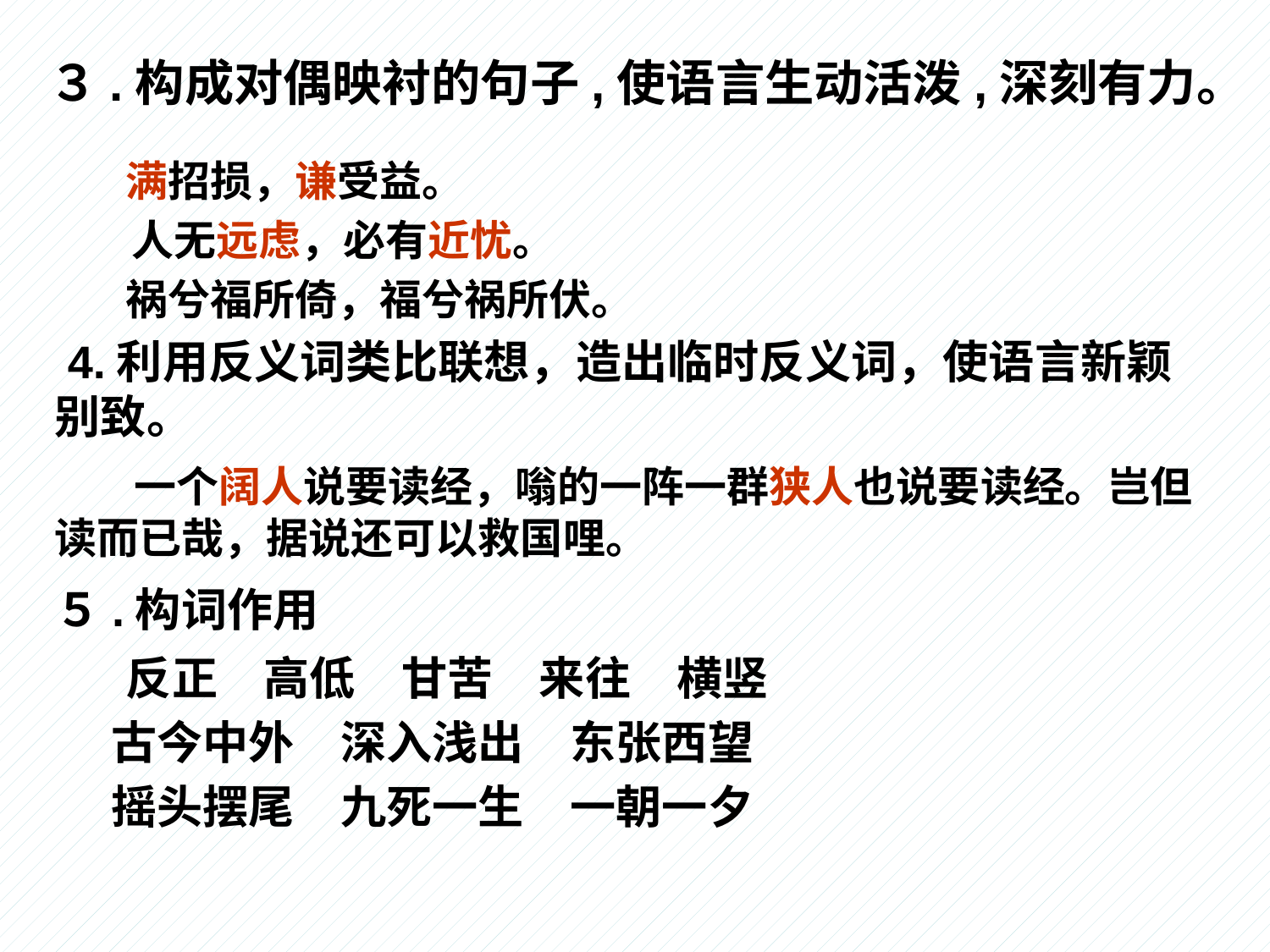

３.构成对偶映衬的句子,使语言生动活泼,深刻有力。
　   满招损，谦受益。
       人无远虑，必有近忧。
　   祸兮福所倚，福兮祸所伏。
 4.利用反义词类比联想，造出临时反义词，使语言新颖别致。
      一个阔人说要读经，嗡的一阵一群狭人也说要读经。岂但读而已哉，据说还可以救国哩。
５.构词作用
　  反正　高低　甘苦　来往　横竖
　 古今中外　深入浅出　东张西望
　 摇头摆尾　九死一生　一朝一夕